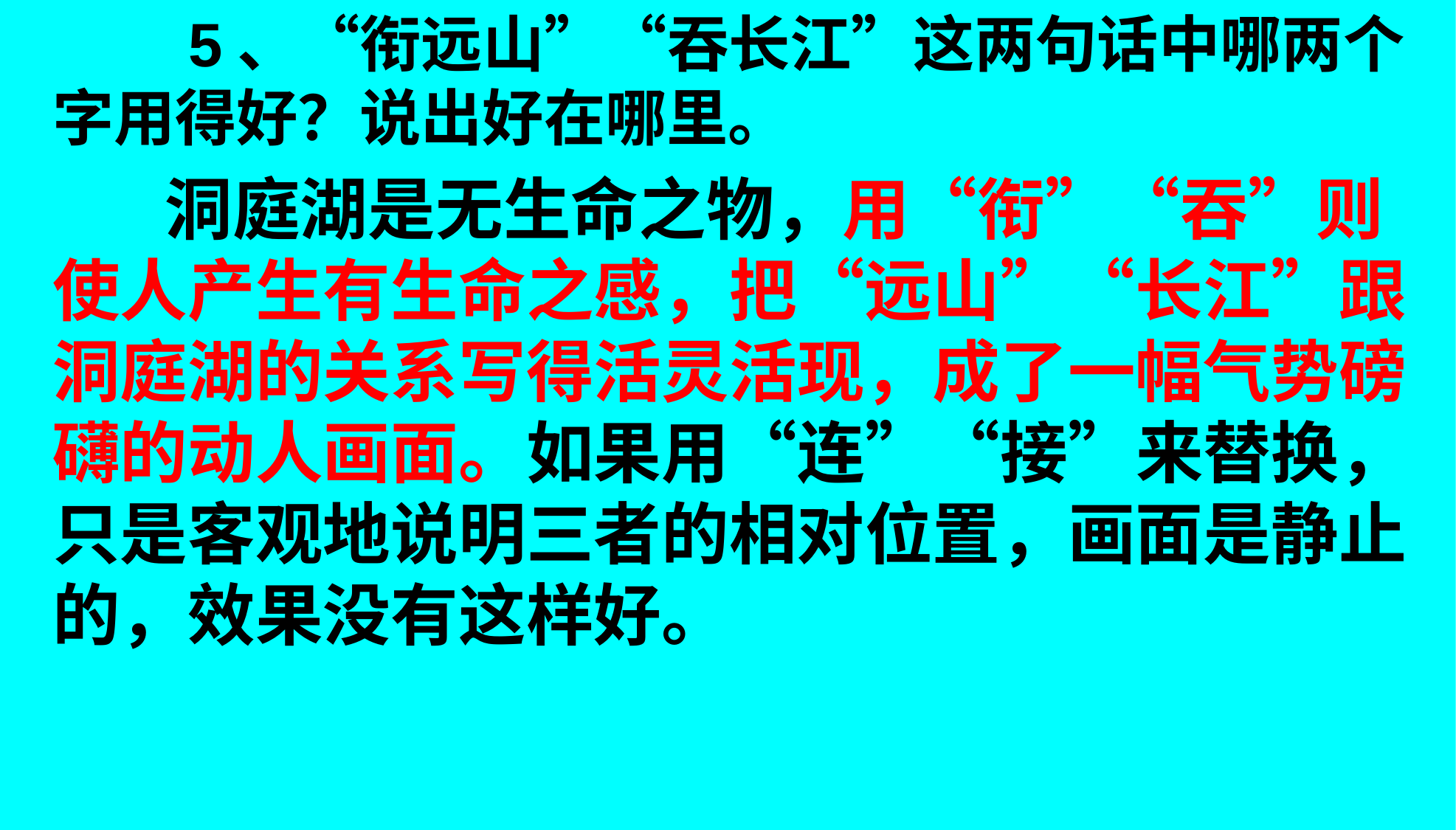

5、“衔远山”“吞长江”这两句话中哪两个字用得好？说出好在哪里。
         洞庭湖是无生命之物，用“衔”“吞”则使人产生有生命之感，把“远山”“长江”跟洞庭湖的关系写得活灵活现，成了一幅气势磅礴的动人画面。如果用“连”“接”来替换，只是客观地说明三者的相对位置，画面是静止的，效果没有这样好。

#